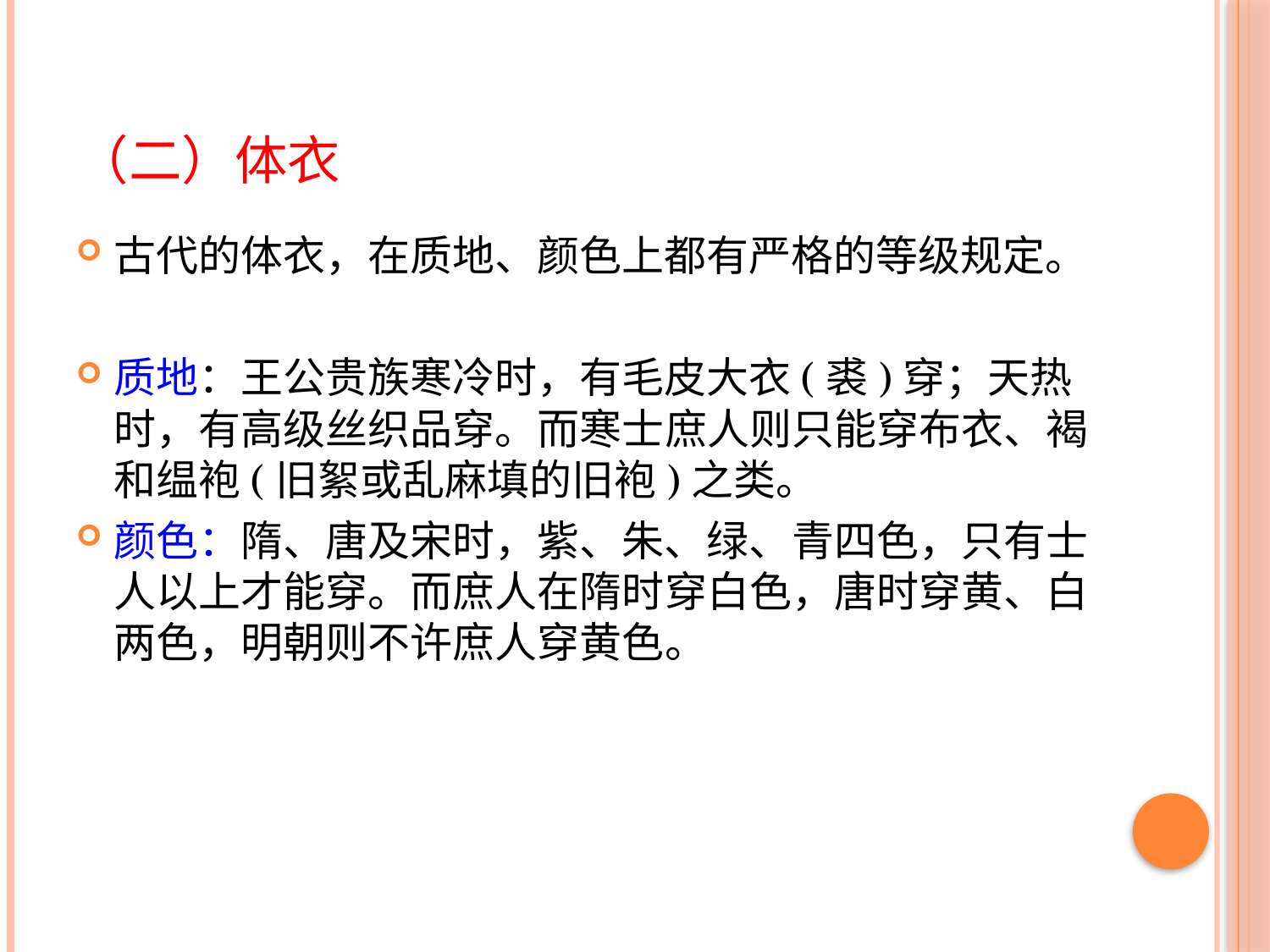

# （二）体衣
古代的体衣，在质地、颜色上都有严格的等级规定。

质地：王公贵族寒冷时，有毛皮大衣(裘)穿；天热时，有高级丝织品穿。而寒士庶人则只能穿布衣、褐和缊袍(旧絮或乱麻填的旧袍)之类。
颜色：隋、唐及宋时，紫、朱、绿、青四色，只有士人以上才能穿。而庶人在隋时穿白色，唐时穿黄、白两色，明朝则不许庶人穿黄色。